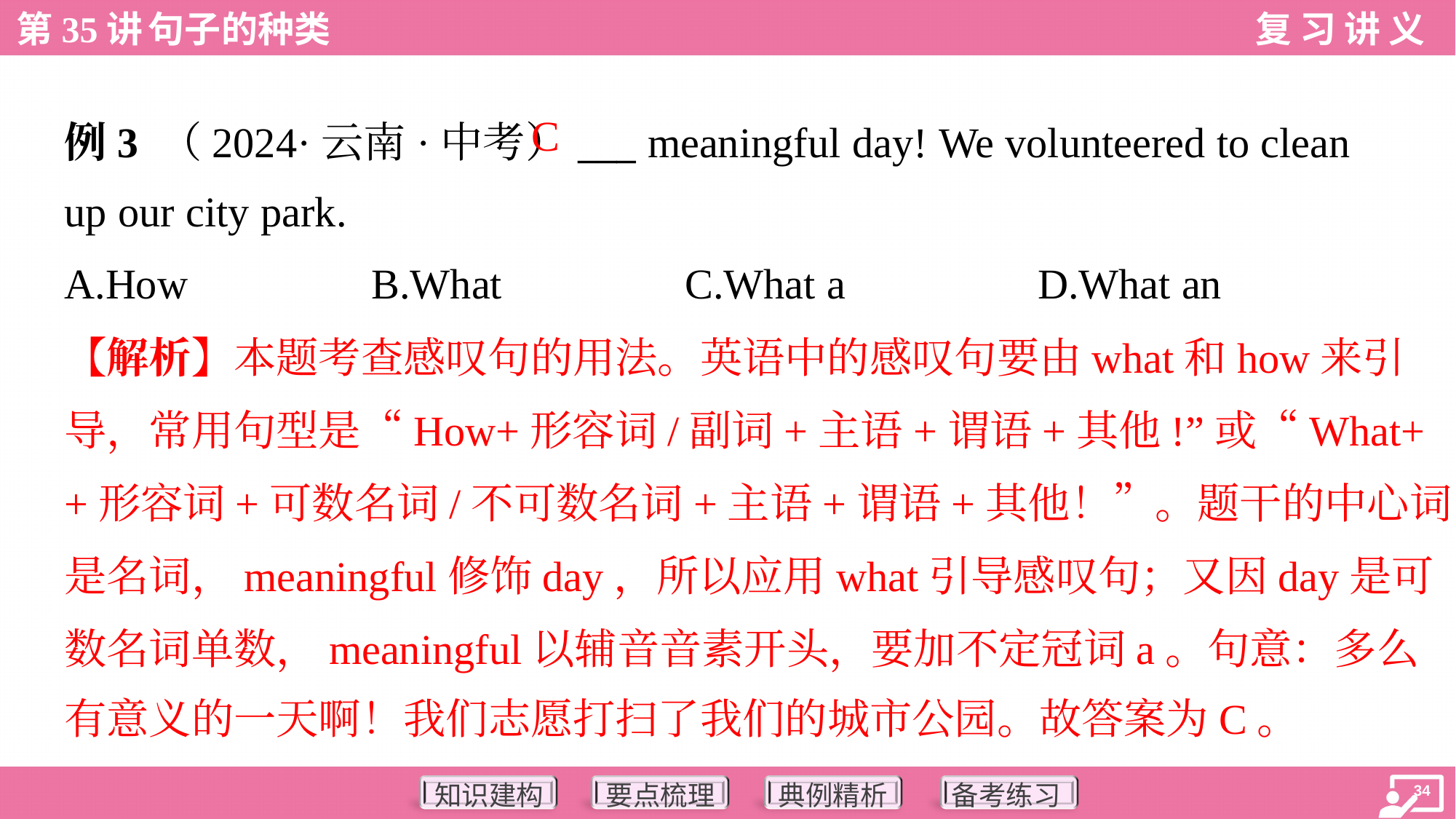

C
例3 （2024·云南·中考）___ meaningful day! We volunteered to clean
up our city park.
A.How	B.What	C.What a	D.What an
【解析】本题考查感叹句的用法。英语中的感叹句要由what和how来引
导，常用句型是“How+形容词/副词+主语+谓语+其他!”或“What+（a/an）
+形容词+可数名词/不可数名词+主语+谓语+其他！”。题干的中心词day
是名词，meaningful修饰day，所以应用what引导感叹句；又因day是可
数名词单数，meaningful以辅音音素开头，要加不定冠词a。句意：多么
有意义的一天啊！我们志愿打扫了我们的城市公园。故答案为C。